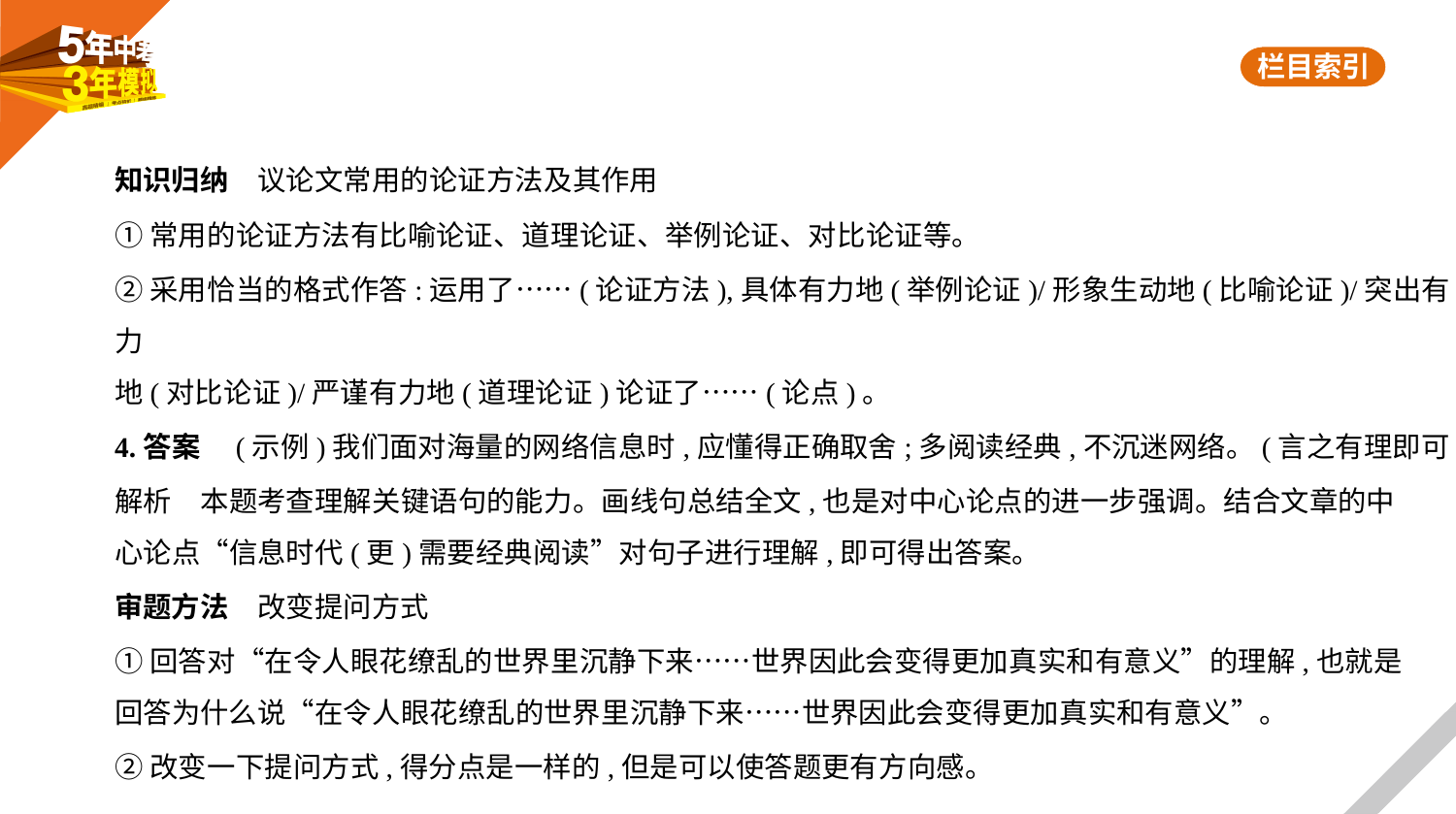

知识归纳　议论文常用的论证方法及其作用
①常用的论证方法有比喻论证、道理论证、举例论证、对比论证等。
②采用恰当的格式作答:运用了……(论证方法),具体有力地(举例论证)/形象生动地(比喻论证)/突出有力
地(对比论证)/严谨有力地(道理论证)论证了……(论点)。
4.答案　(示例)我们面对海量的网络信息时,应懂得正确取舍;多阅读经典,不沉迷网络。(言之有理即可)
解析　本题考查理解关键语句的能力。画线句总结全文,也是对中心论点的进一步强调。结合文章的中
心论点“信息时代(更)需要经典阅读”对句子进行理解,即可得出答案。
审题方法　改变提问方式
①回答对“在令人眼花缭乱的世界里沉静下来……世界因此会变得更加真实和有意义”的理解,也就是
回答为什么说“在令人眼花缭乱的世界里沉静下来……世界因此会变得更加真实和有意义”。
②改变一下提问方式,得分点是一样的,但是可以使答题更有方向感。